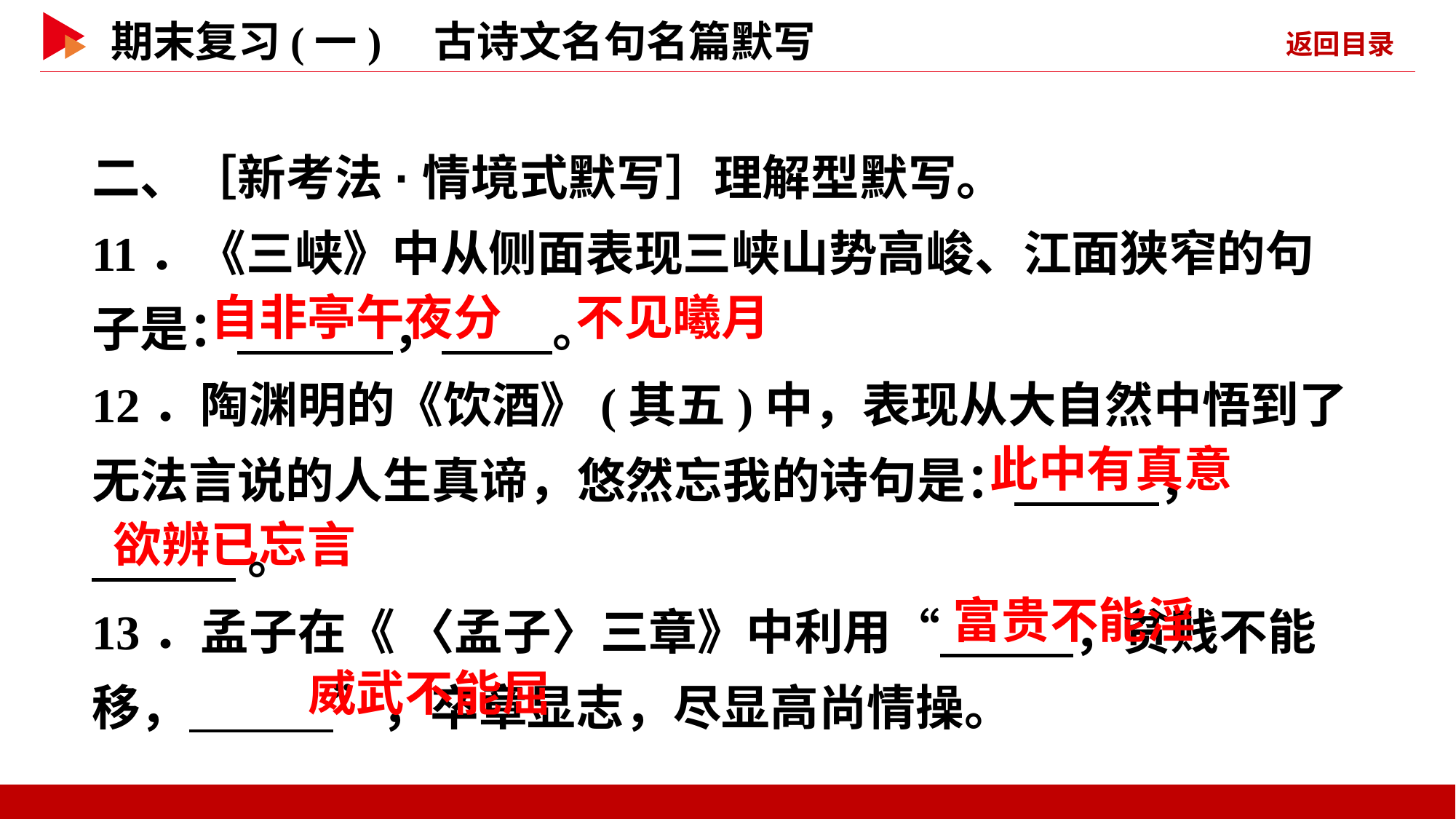

二、［新考法·情境式默写］理解型默写。
11．《三峡》中从侧面表现三峡山势高峻、江面狭窄的句子是：              ，          。
12．陶渊明的《饮酒》(其五)中，表现从大自然中悟到了无法言说的人生真谛，悠然忘我的诗句是：             ，
             。
13．孟子在《 〈孟子〉三章》中利用“            ，贫贱不能移，             ”，卒章显志，尽显高尚情操。
 自非亭午夜分
 不见曦月
 此中有真意
 欲辨已忘言
 富贵不能淫
 威武不能屈